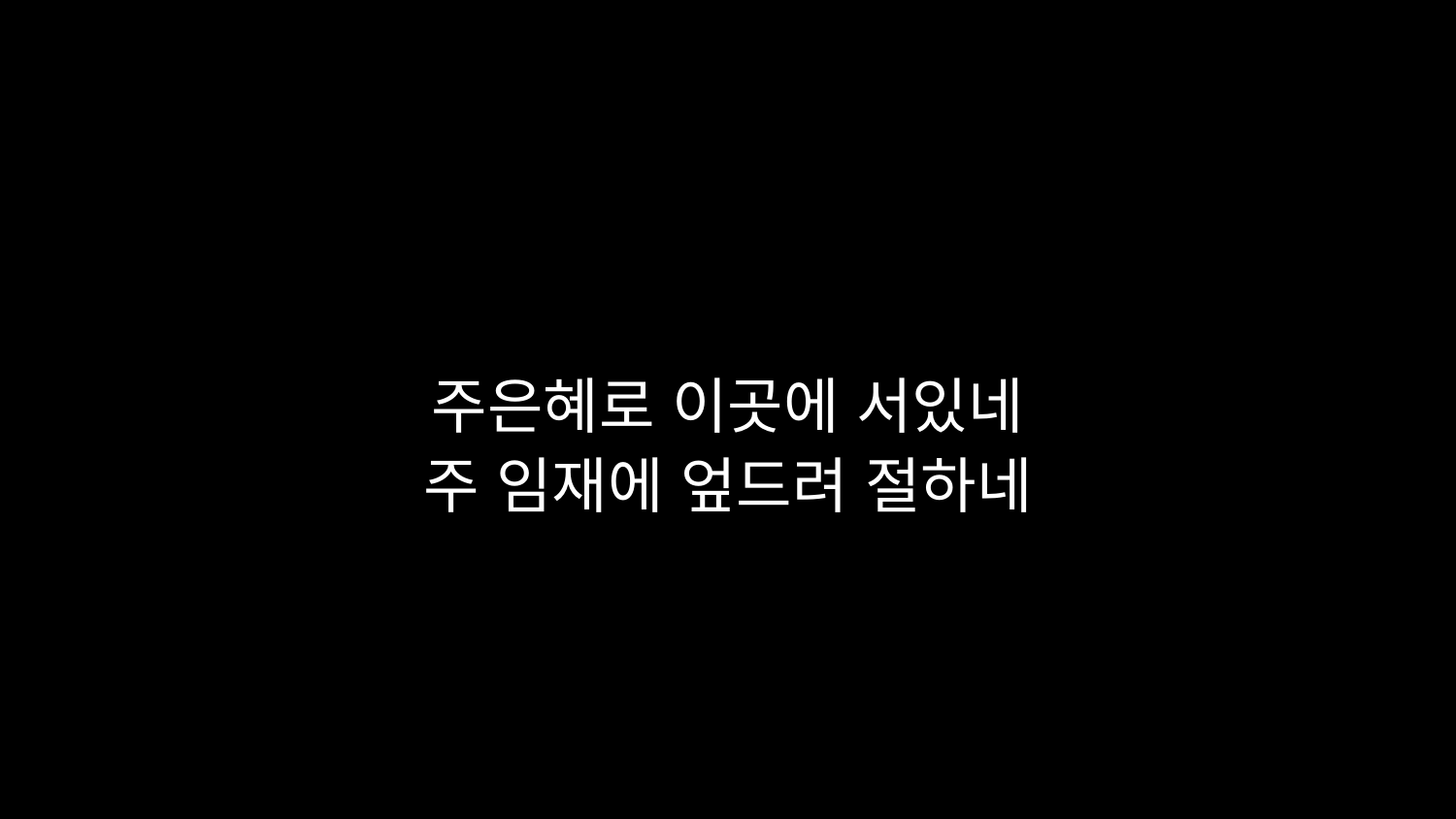

# 주은혜로 이곳에 서있네 주 임재에 엎드려 절하네